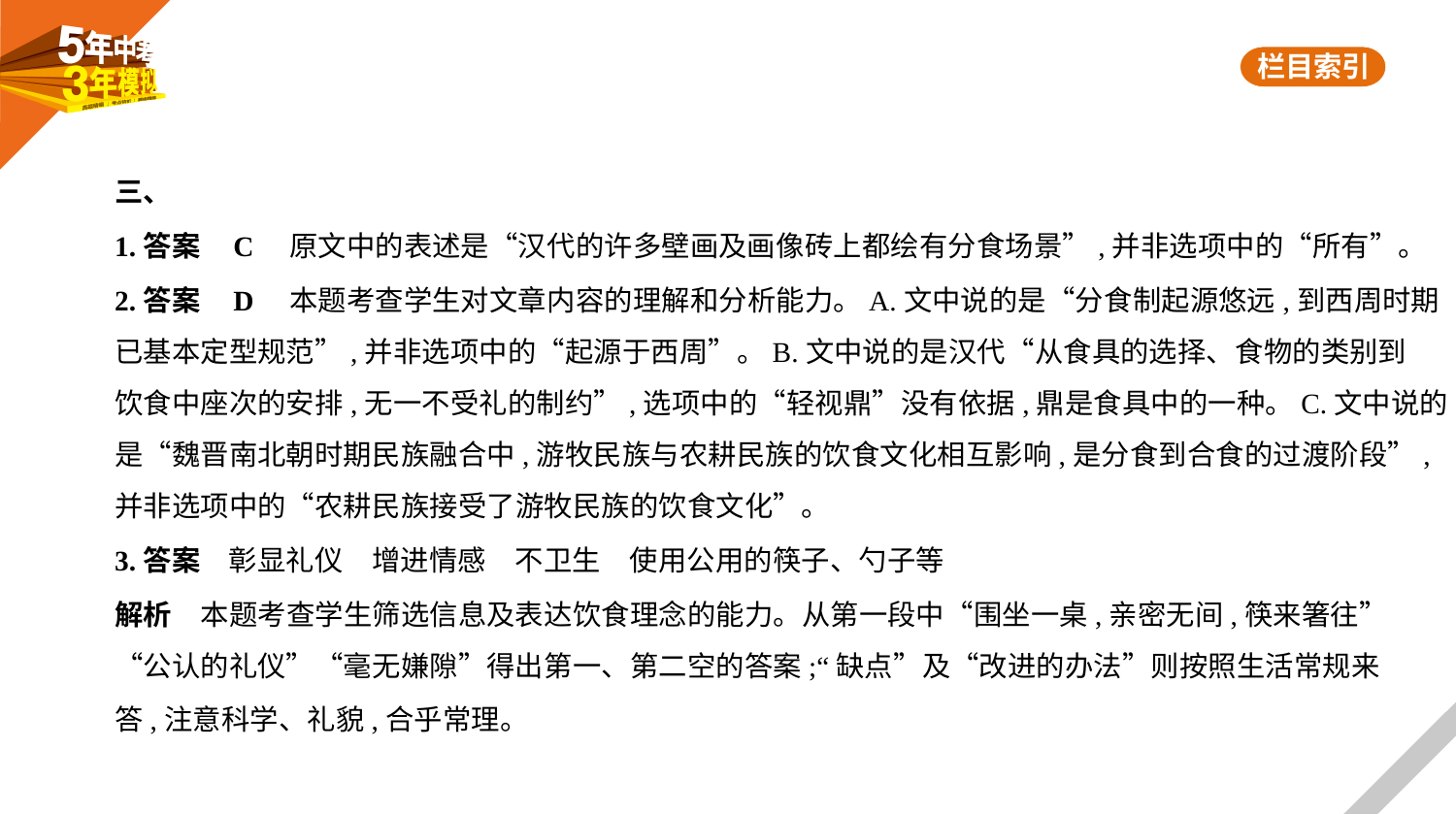

三、
1.答案    C　原文中的表述是“汉代的许多壁画及画像砖上都绘有分食场景”,并非选项中的“所有”。
2.答案    D　本题考查学生对文章内容的理解和分析能力。A.文中说的是“分食制起源悠远,到西周时期
已基本定型规范”,并非选项中的“起源于西周”。B.文中说的是汉代“从食具的选择、食物的类别到
饮食中座次的安排,无一不受礼的制约”,选项中的“轻视鼎”没有依据,鼎是食具中的一种。C.文中说的
是“魏晋南北朝时期民族融合中,游牧民族与农耕民族的饮食文化相互影响,是分食到合食的过渡阶段”,
并非选项中的“农耕民族接受了游牧民族的饮食文化”。
3.答案　彰显礼仪　增进情感　不卫生　使用公用的筷子、勺子等
解析　本题考查学生筛选信息及表达饮食理念的能力。从第一段中“围坐一桌,亲密无间,筷来箸往”
“公认的礼仪”“毫无嫌隙”得出第一、第二空的答案;“缺点”及“改进的办法”则按照生活常规来
答,注意科学、礼貌,合乎常理。